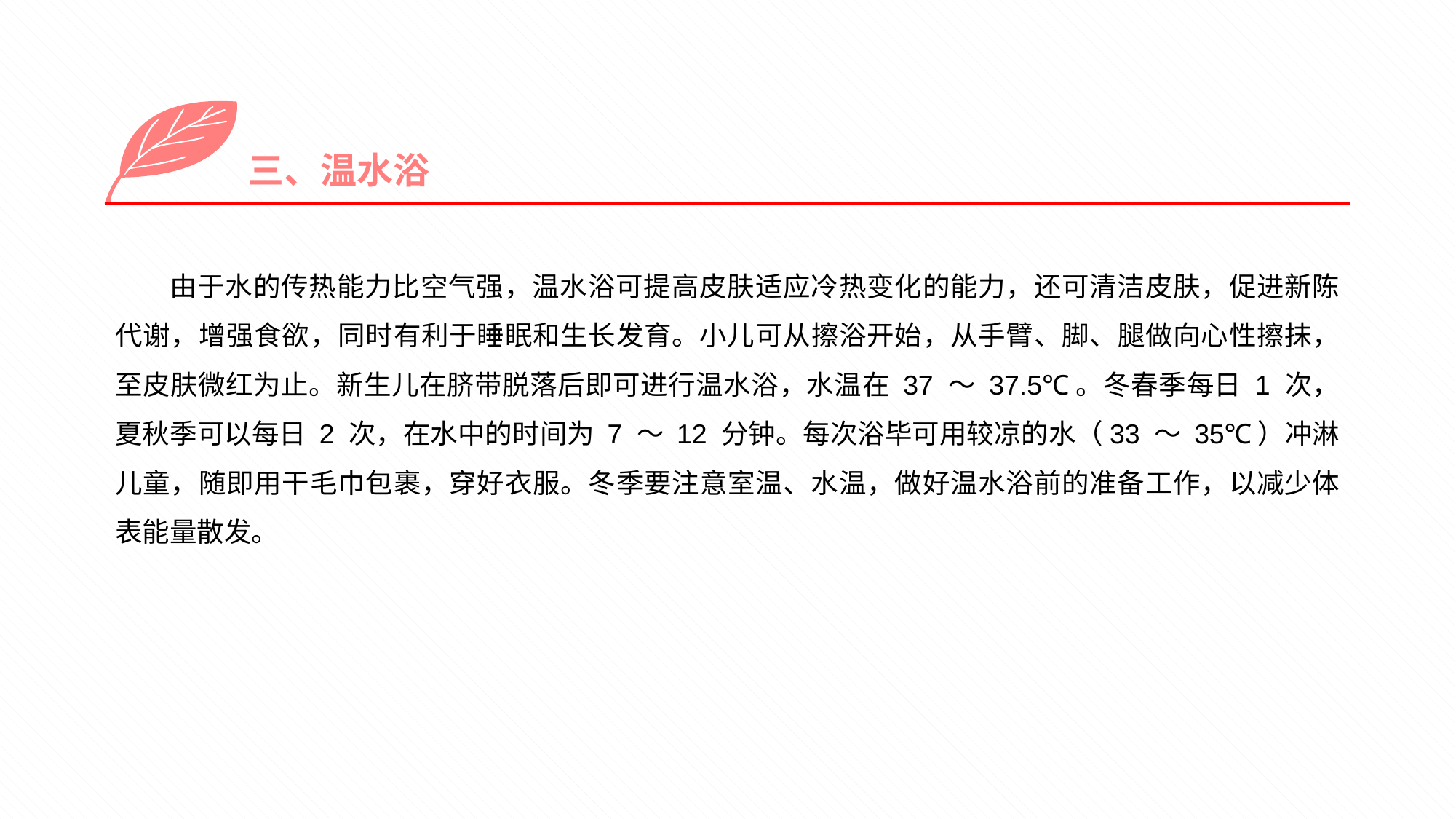

三、温水浴
由于水的传热能力比空气强，温水浴可提高皮肤适应冷热变化的能力，还可清洁皮肤，促进新陈代谢，增强食欲，同时有利于睡眠和生长发育。小儿可从擦浴开始，从手臂、脚、腿做向心性擦抹，至皮肤微红为止。新生儿在脐带脱落后即可进行温水浴，水温在 37 ～ 37.5℃。冬春季每日 1 次，夏秋季可以每日 2 次，在水中的时间为 7 ～ 12 分钟。每次浴毕可用较凉的水（33 ～ 35℃）冲淋儿童，随即用干毛巾包裹，穿好衣服。冬季要注意室温、水温，做好温水浴前的准备工作，以减少体表能量散发。